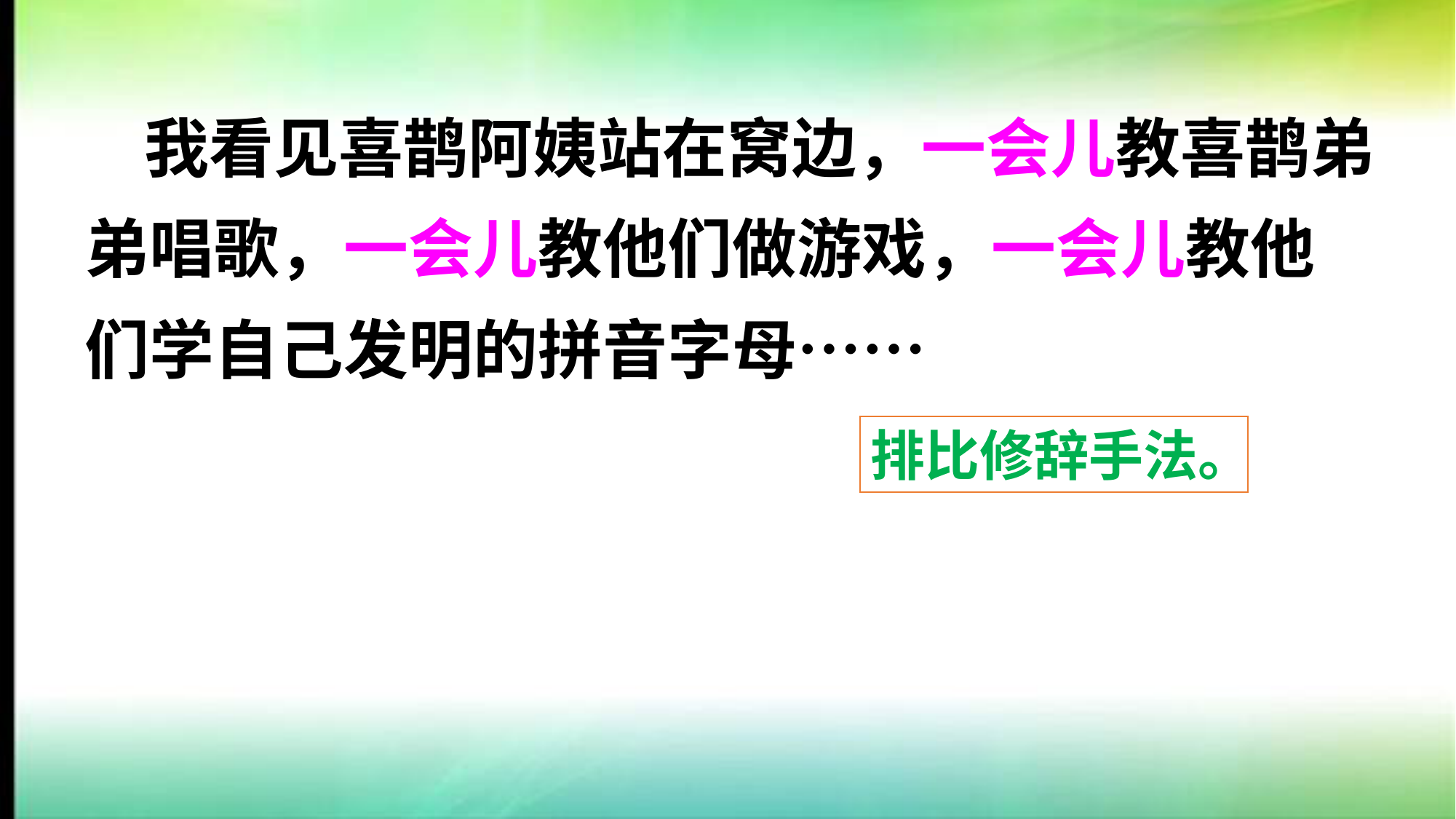

我看见喜鹊阿姨站在窝边，一会儿教喜鹊弟弟唱歌，一会儿教他们做游戏，一会儿教他们学自己发明的拼音字母……
排比修辞手法。